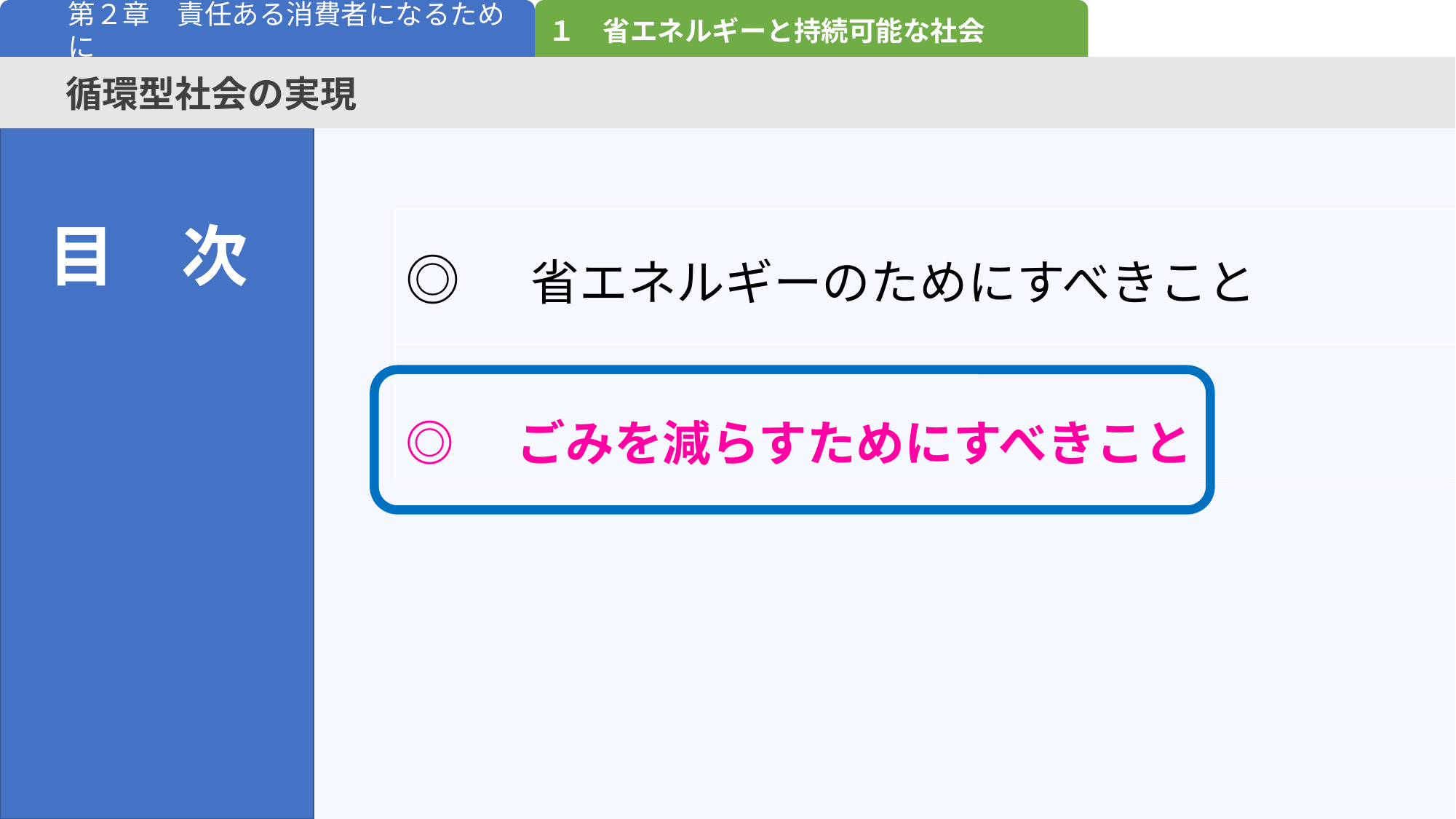

１　省エネルギーと持続可能な社会
第２章　責任ある消費者になるために
循環型社会の実現

目　次
| ◎　省エネルギーのためにすべきこと |
| --- |
| ◎　ごみを減らすためにすべきこと |